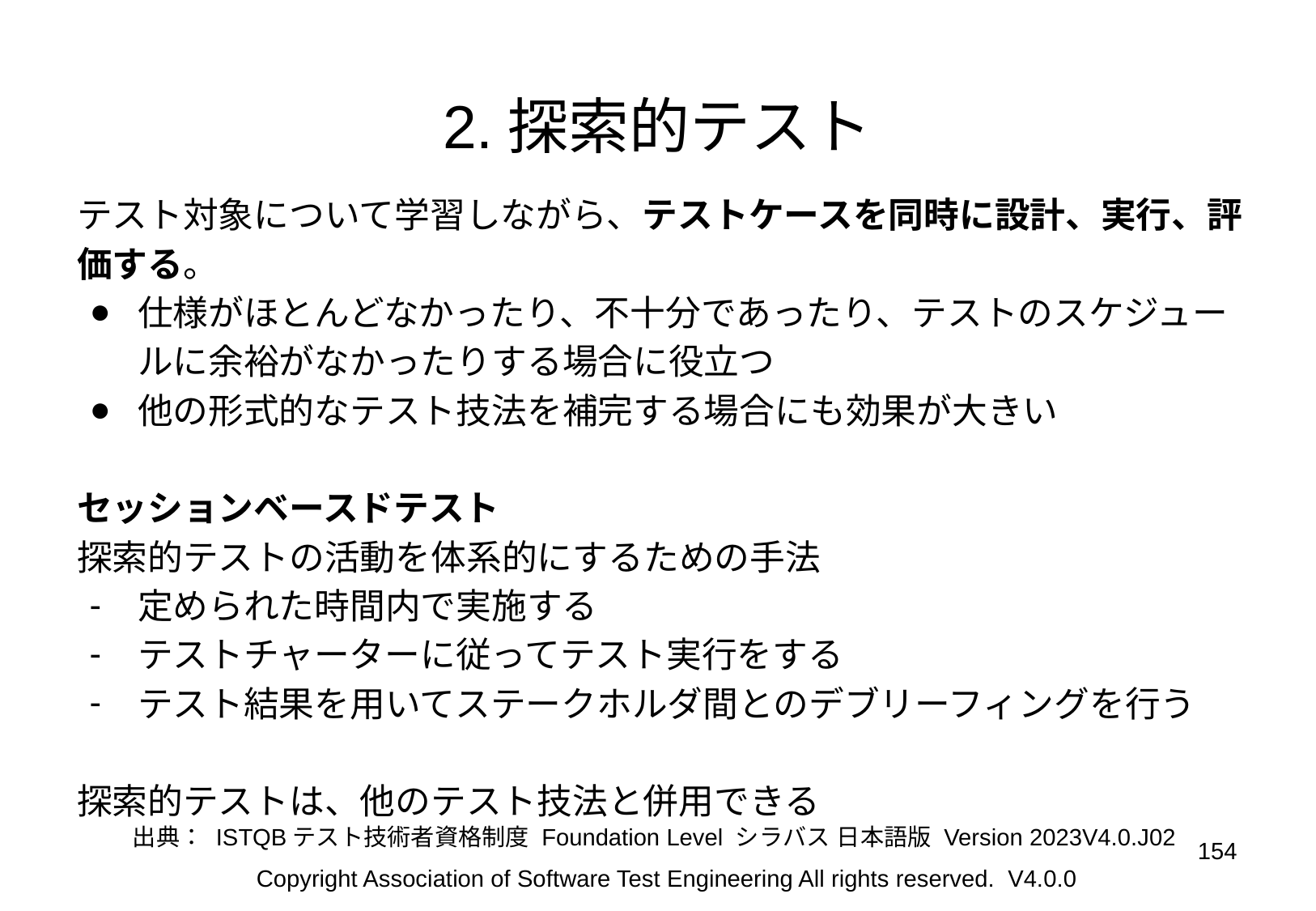

# 2.探索的テスト
テスト対象について学習しながら、テストケースを同時に設計、実行、評価する。
仕様がほとんどなかったり、不十分であったり、テストのスケジュールに余裕がなかったりする場合に役立つ
他の形式的なテスト技法を補完する場合にも効果が大きい

セッションベースドテスト
探索的テストの活動を体系的にするための手法
定められた時間内で実施する
テストチャーターに従ってテスト実行をする
テスト結果を用いてステークホルダ間とのデブリーフィングを行う

探索的テストは、他のテスト技法と併用できる
出典： ISTQBテスト技術者資格制度 Foundation Level シラバス 日本語版 Version 2023V4.0.J02
154
Copyright Association of Software Test Engineering All rights reserved.  V4.0.0